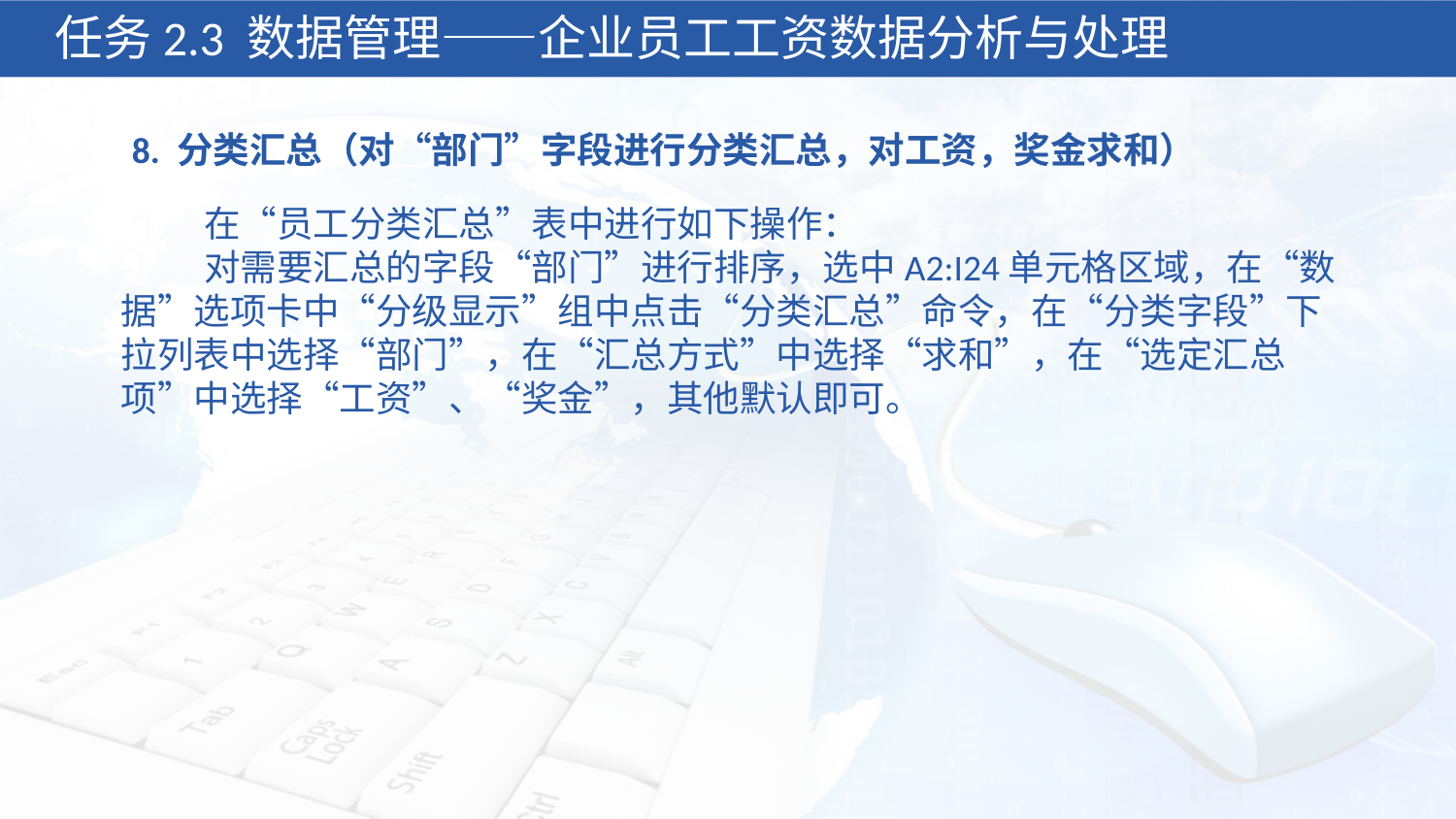

任务2.3 数据管理——企业员工工资数据分析与处理
8. 分类汇总（对“部门”字段进行分类汇总，对工资，奖金求和）
         在“员工分类汇总”表中进行如下操作：
         对需要汇总的字段“部门”进行排序，选中A2:I24单元格区域，在“数据”选项卡中“分级显示”组中点击“分类汇总”命令，在“分类字段”下拉列表中选择“部门”，在“汇总方式”中选择“求和”，在“选定汇总项”中选择“工资”、“奖金”，其他默认即可。